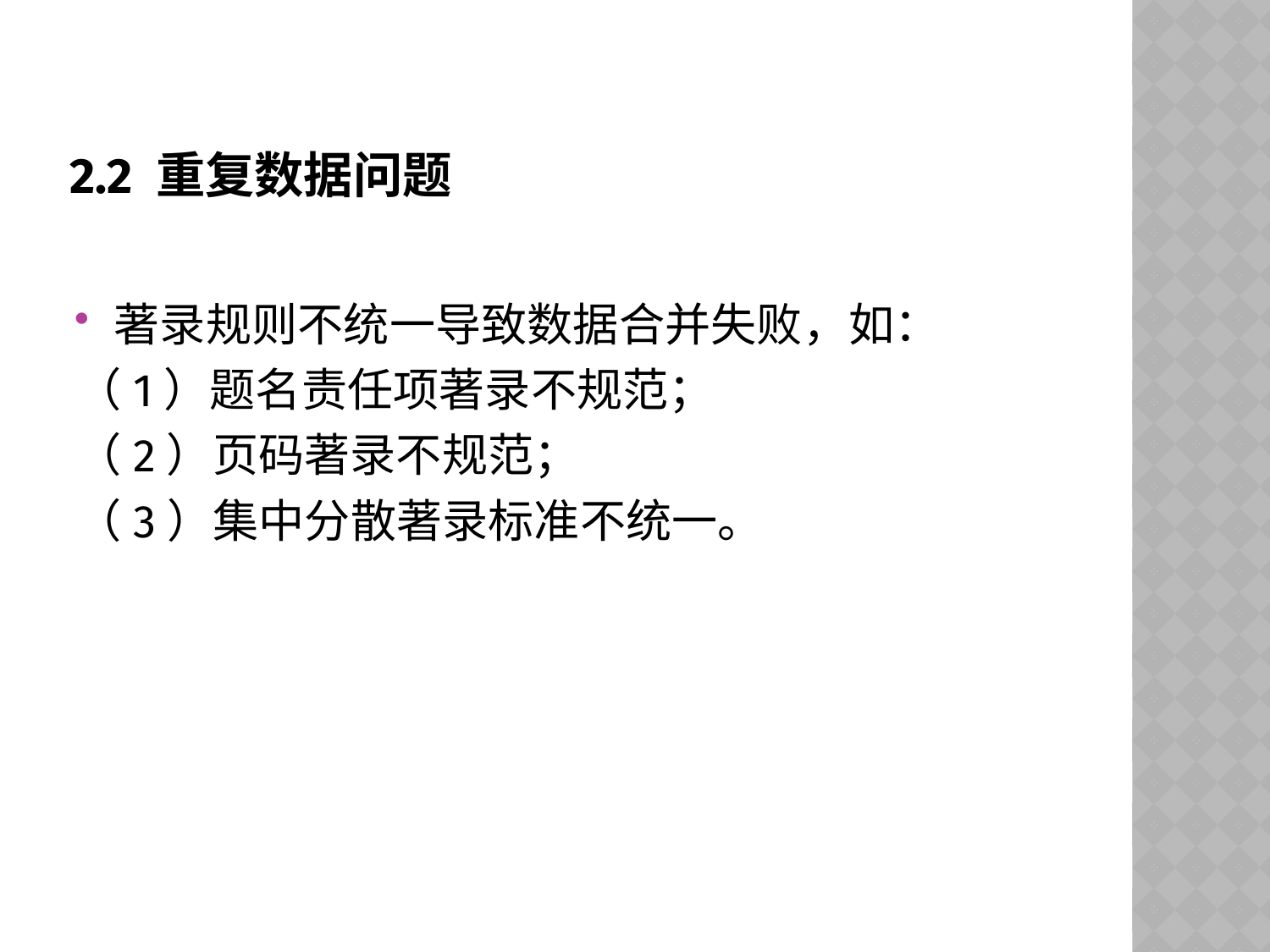

# 2.2 重复数据问题

著录规则不统一导致数据合并失败，如：
（1）题名责任项著录不规范；
（2）页码著录不规范；
（3）集中分散著录标准不统一。